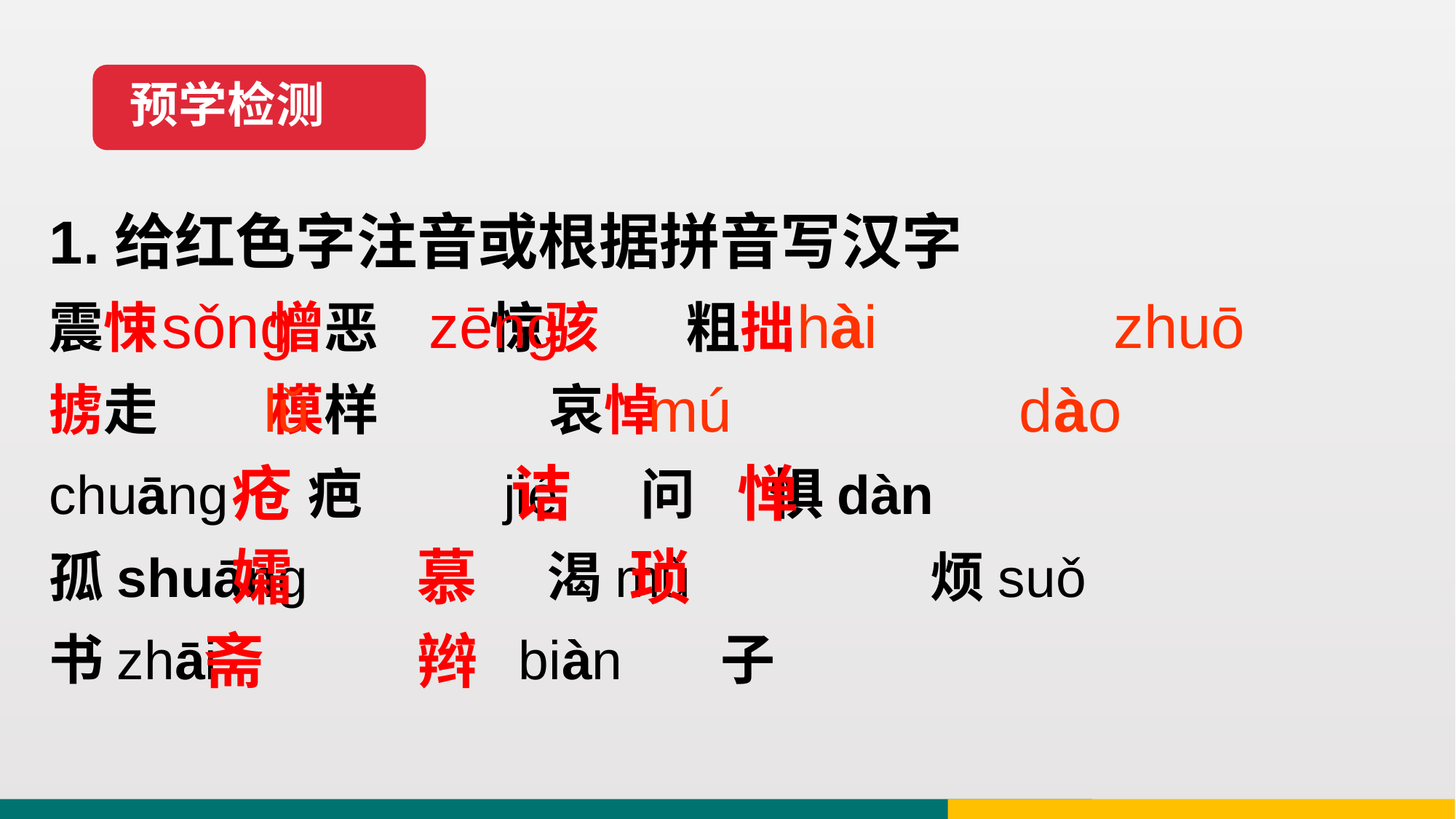

预学检测
1.给红色字注音或根据拼音写汉字
震悚         憎恶         惊骇       粗拙
掳走         模样　　     哀悼
chuāng　 疤          jié　 问      惧dàn
孤shuāng               渴mù               烦suǒ
书zhāi                    biàn  　子

sǒng        zēng              hài              zhuō                   lǔ                    mú                 dào
    疮                诘            惮
    孀         慕           琐
  斋           辫